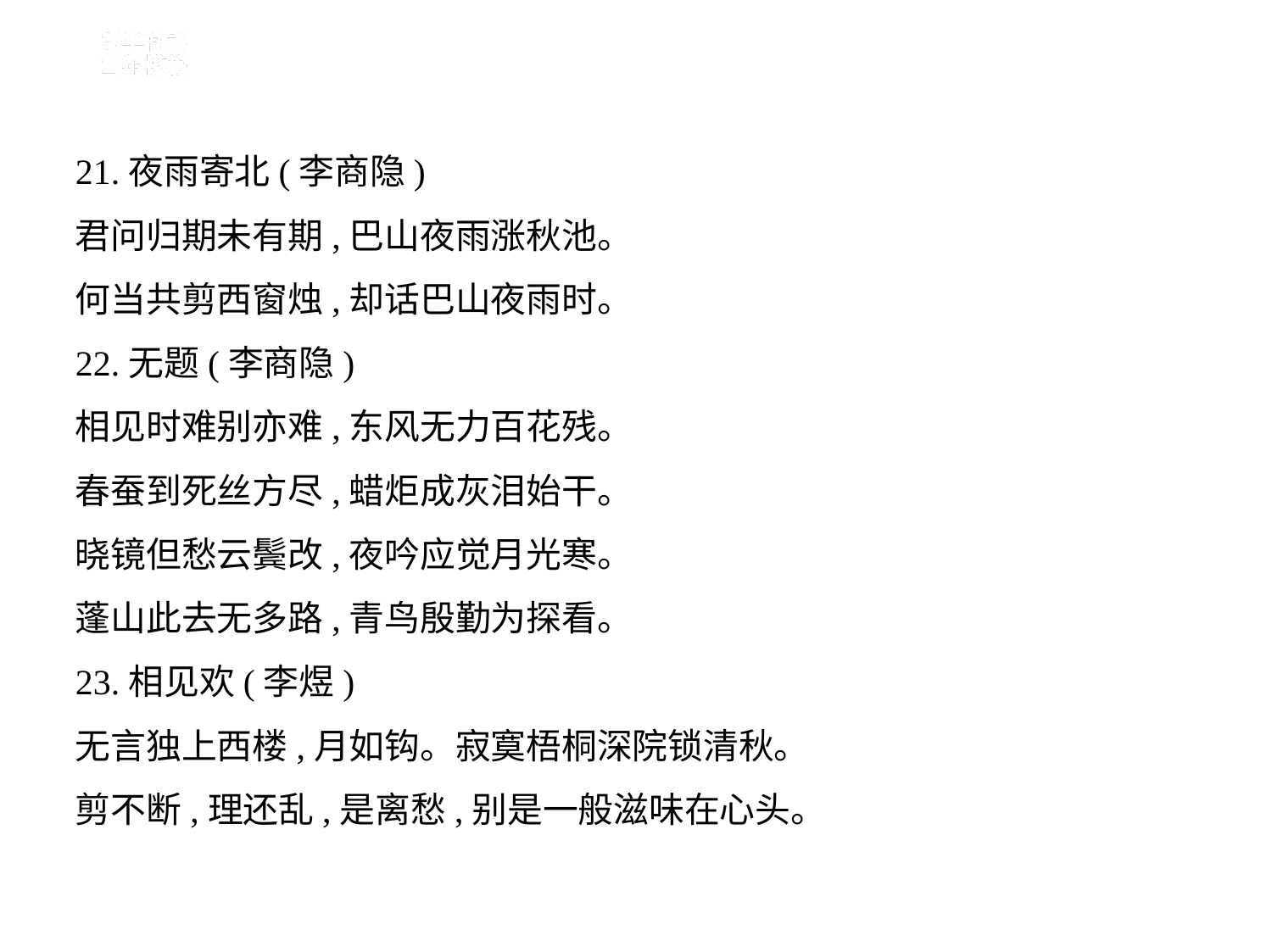

21.夜雨寄北(李商隐)
君问归期未有期,巴山夜雨涨秋池。
何当共剪西窗烛,却话巴山夜雨时。
22.无题(李商隐)
相见时难别亦难,东风无力百花残。
春蚕到死丝方尽,蜡炬成灰泪始干。
晓镜但愁云鬓改,夜吟应觉月光寒。
蓬山此去无多路,青鸟殷勤为探看。
23.相见欢(李煜)
无言独上西楼,月如钩。寂寞梧桐深院锁清秋。
剪不断,理还乱,是离愁,别是一般滋味在心头。